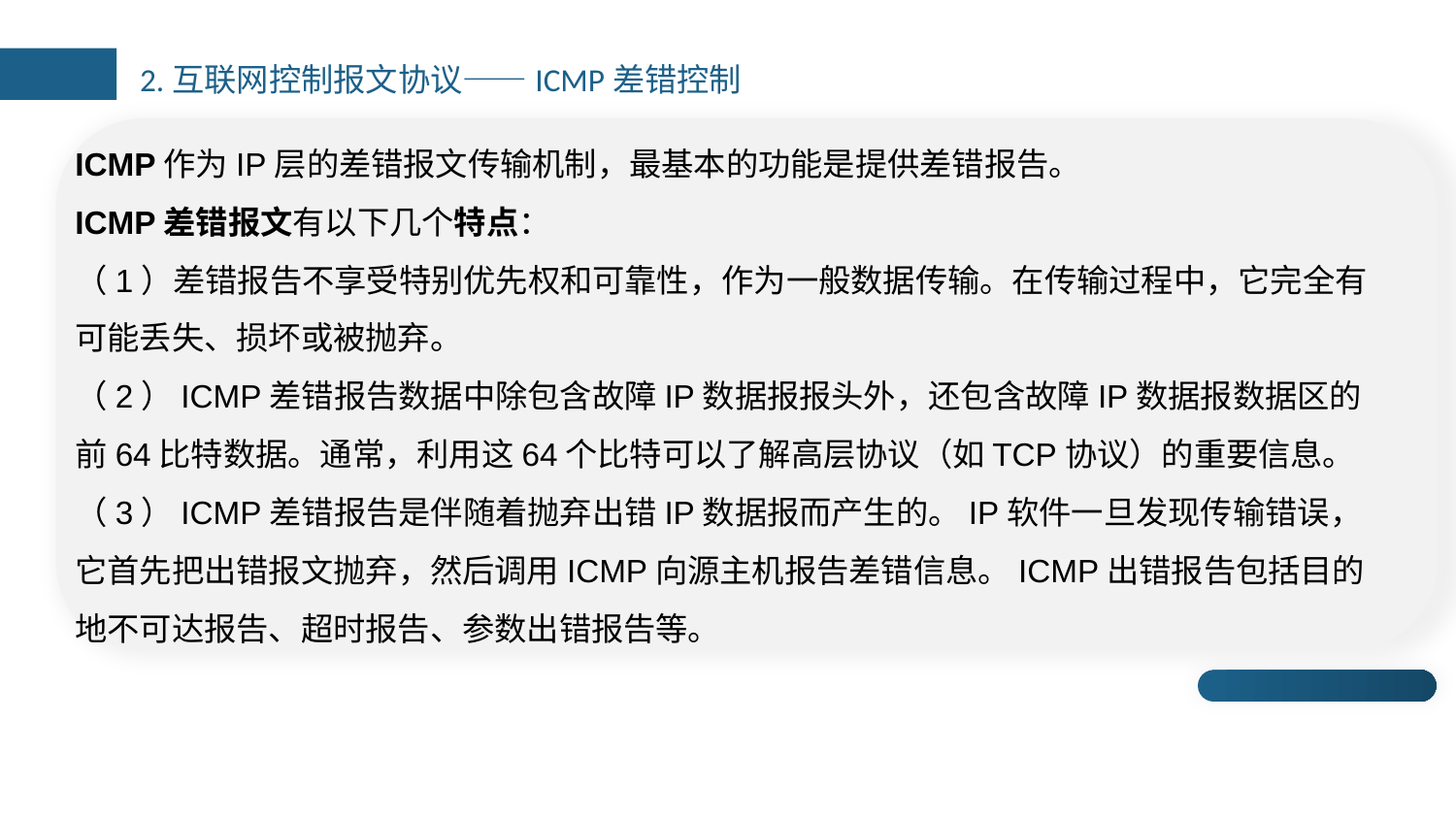

2.互联网控制报文协议——ICMP差错控制
ICMP作为IP层的差错报文传输机制，最基本的功能是提供差错报告。
ICMP差错报文有以下几个特点：
（1）差错报告不享受特别优先权和可靠性，作为一般数据传输。在传输过程中，它完全有可能丢失、损坏或被抛弃。
（2）ICMP差错报告数据中除包含故障IP数据报报头外，还包含故障IP数据报数据区的前64比特数据。通常，利用这64个比特可以了解高层协议（如TCP协议）的重要信息。
（3）ICMP差错报告是伴随着抛弃出错IP数据报而产生的。IP软件一旦发现传输错误，它首先把出错报文抛弃，然后调用ICMP向源主机报告差错信息。ICMP出错报告包括目的地不可达报告、超时报告、参数出错报告等。